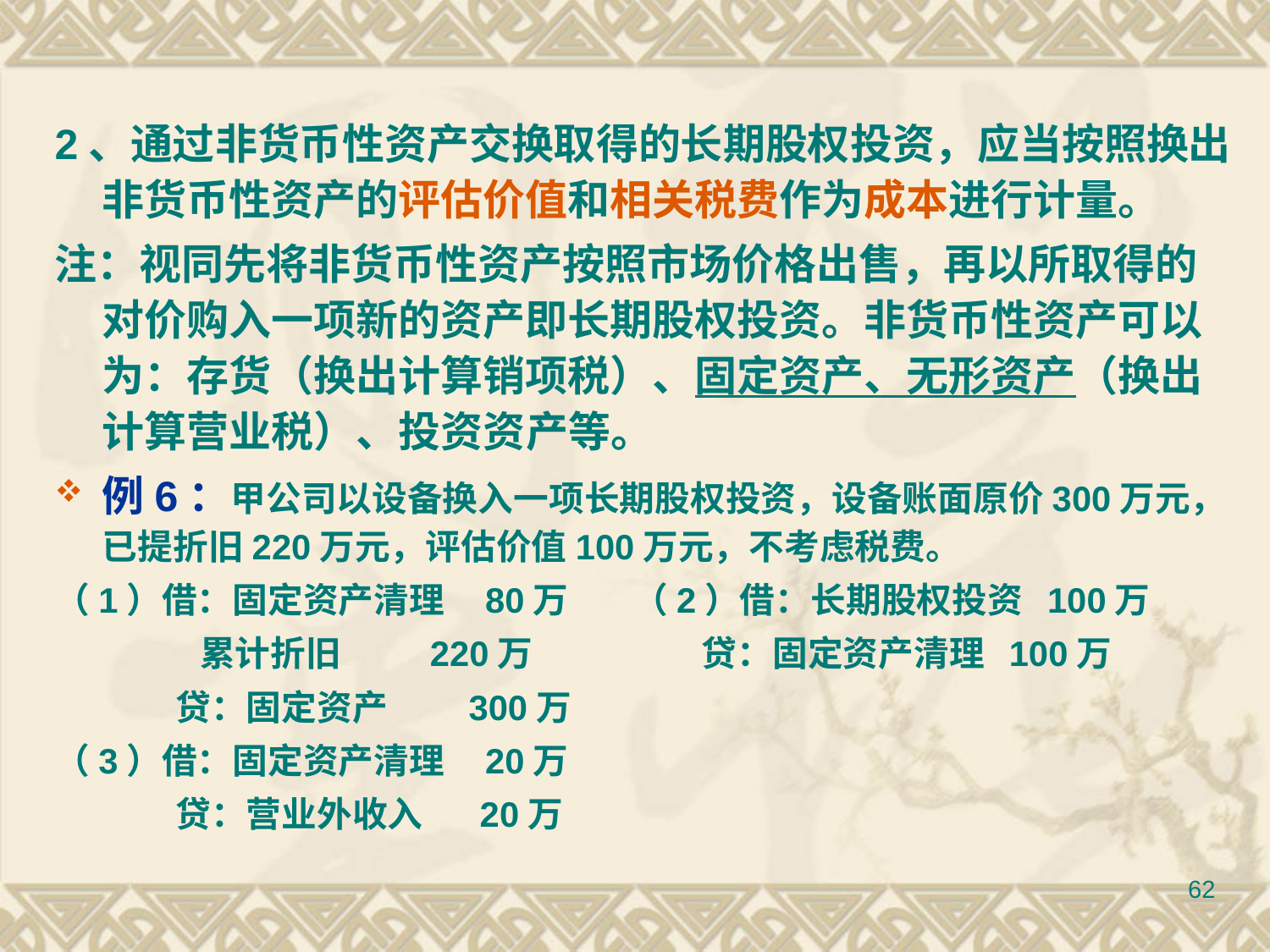

#
2、通过非货币性资产交换取得的长期股权投资，应当按照换出非货币性资产的评估价值和相关税费作为成本进行计量。
注：视同先将非货币性资产按照市场价格出售，再以所取得的对价购入一项新的资产即长期股权投资。非货币性资产可以为：存货（换出计算销项税）、固定资产、无形资产（换出计算营业税）、投资资产等。
例6：甲公司以设备换入一项长期股权投资，设备账面原价300万元，已提折旧220万元，评估价值100万元，不考虑税费。
（1）借：固定资产清理    80万        （2）借：长期股权投资  100万
                 累计折旧          220万                     贷：固定资产清理  100万
              贷：固定资产         300万
（3）借：固定资产清理    20万
              贷：营业外收入      20万
62